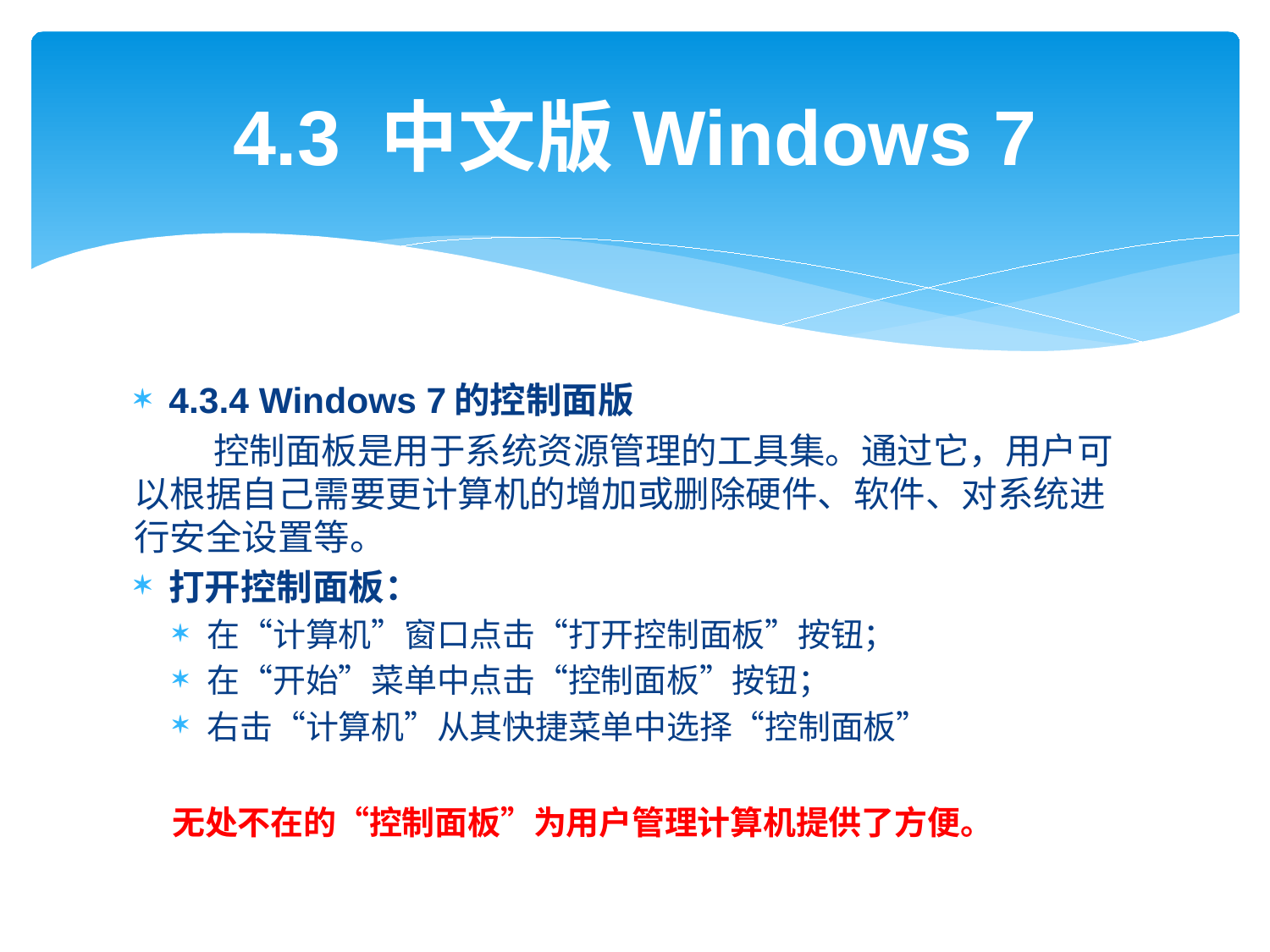

# 4.3 中文版Windows 7
4.3.4 Windows 7的控制面版
         控制面板是用于系统资源管理的工具集。通过它，用户可以根据自己需要更计算机的增加或删除硬件、软件、对系统进行安全设置等。
打开控制面板：
在“计算机”窗口点击“打开控制面板”按钮；
在“开始”菜单中点击“控制面板”按钮；
右击“计算机”从其快捷菜单中选择“控制面板”

无处不在的“控制面板”为用户管理计算机提供了方便。